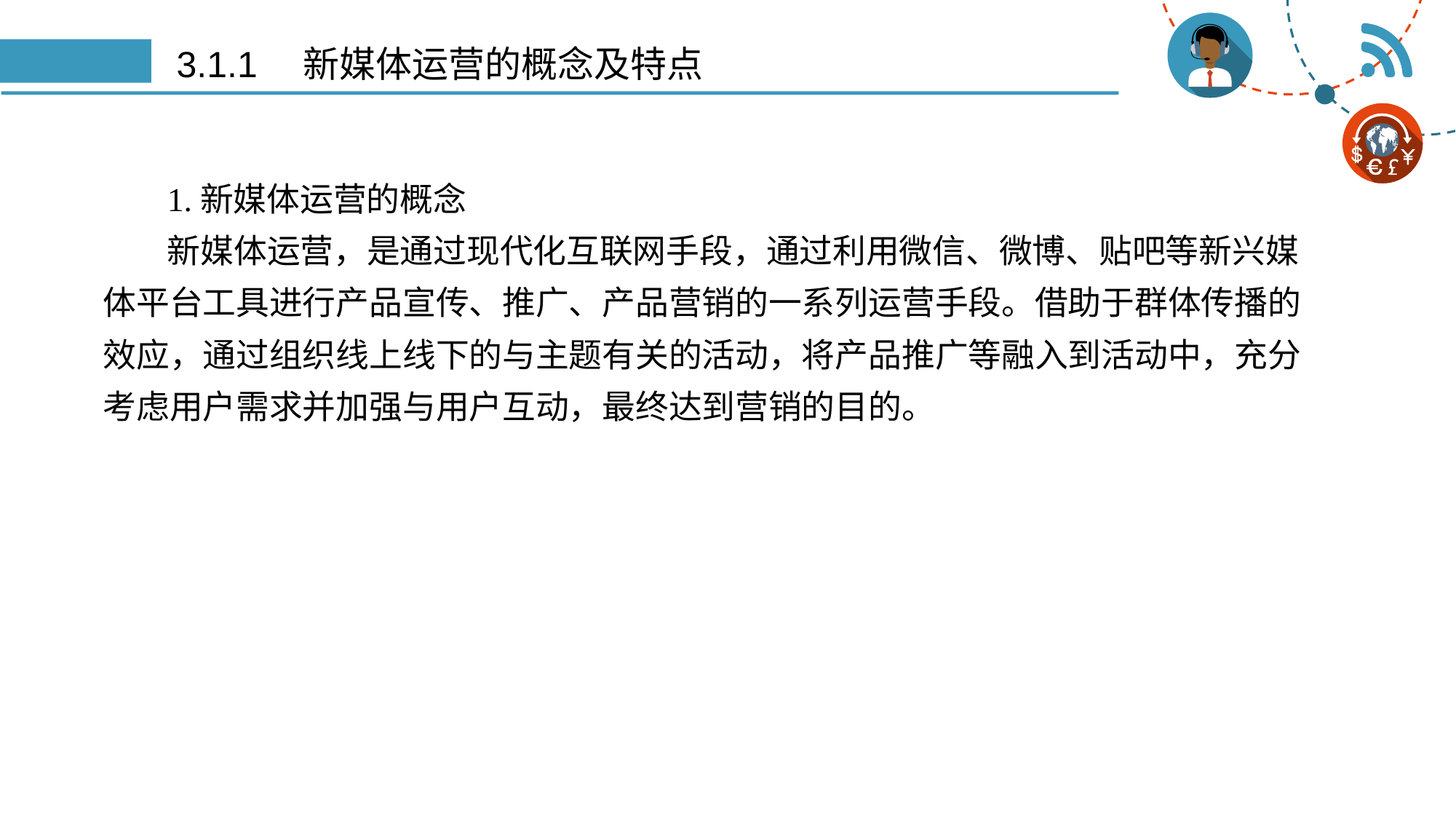

# 3.1.1　新媒体运营的概念及特点
1.新媒体运营的概念
新媒体运营，是通过现代化互联网手段，通过利用微信、微博、贴吧等新兴媒体平台工具进行产品宣传、推广、产品营销的一系列运营手段。借助于群体传播的效应，通过组织线上线下的与主题有关的活动，将产品推广等融入到活动中，充分考虑用户需求并加强与用户互动，最终达到营销的目的。